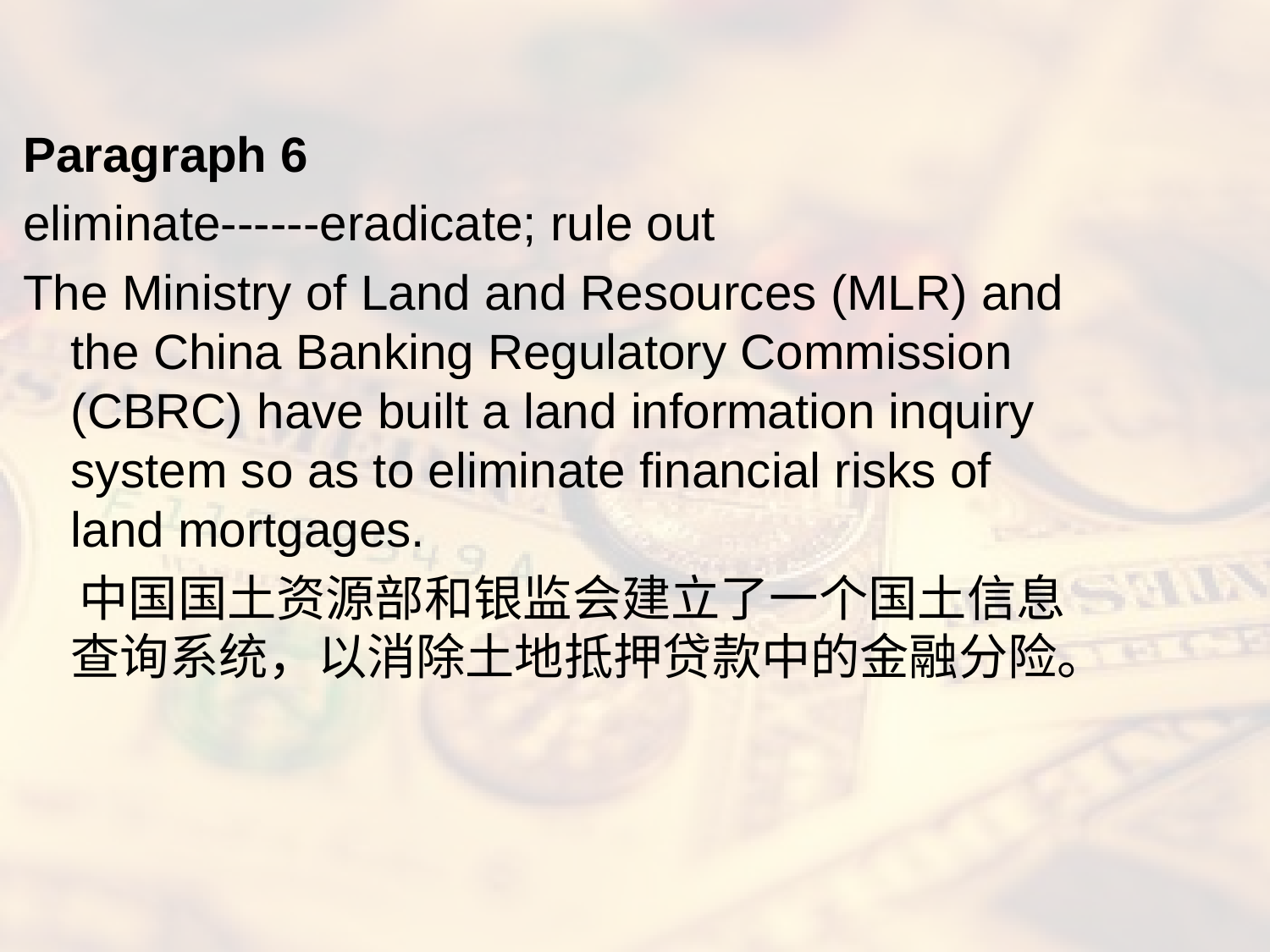

#
Paragraph 6
eliminate------eradicate; rule out
The Ministry of Land and Resources (MLR) and the China Banking Regulatory Commission (CBRC) have built a land information inquiry system so as to eliminate financial risks of land mortgages.
    中国国土资源部和银监会建立了一个国土信息查询系统，以消除土地抵押贷款中的金融分险。